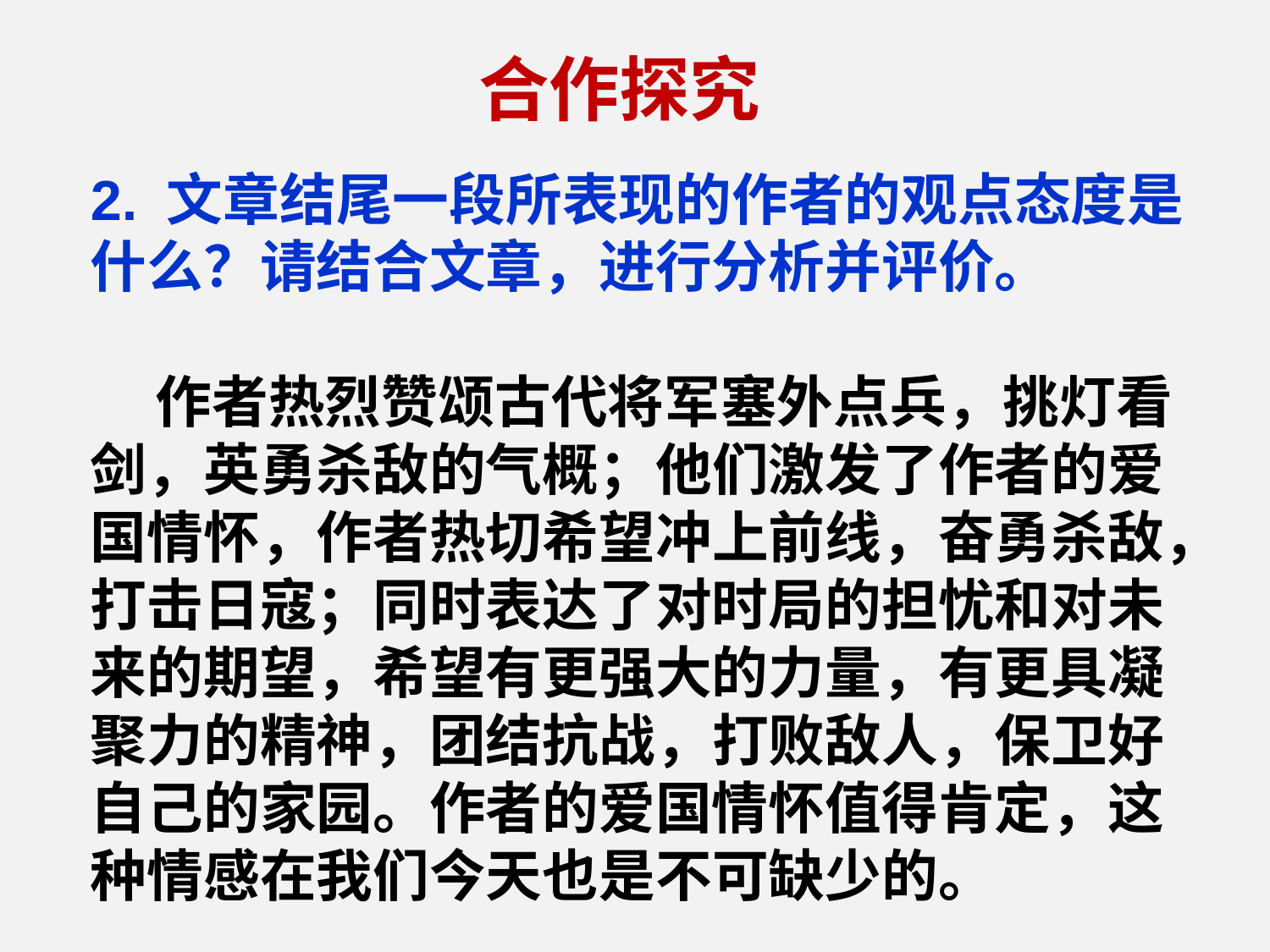

合作探究
2. 文章结尾一段所表现的作者的观点态度是什么？请结合文章，进行分析并评价。

    作者热烈赞颂古代将军塞外点兵，挑灯看剑，英勇杀敌的气概；他们激发了作者的爱国情怀，作者热切希望冲上前线，奋勇杀敌，打击日寇；同时表达了对时局的担忧和对未来的期望，希望有更强大的力量，有更具凝聚力的精神，团结抗战，打败敌人，保卫好自己的家园。作者的爱国情怀值得肯定，这种情感在我们今天也是不可缺少的。